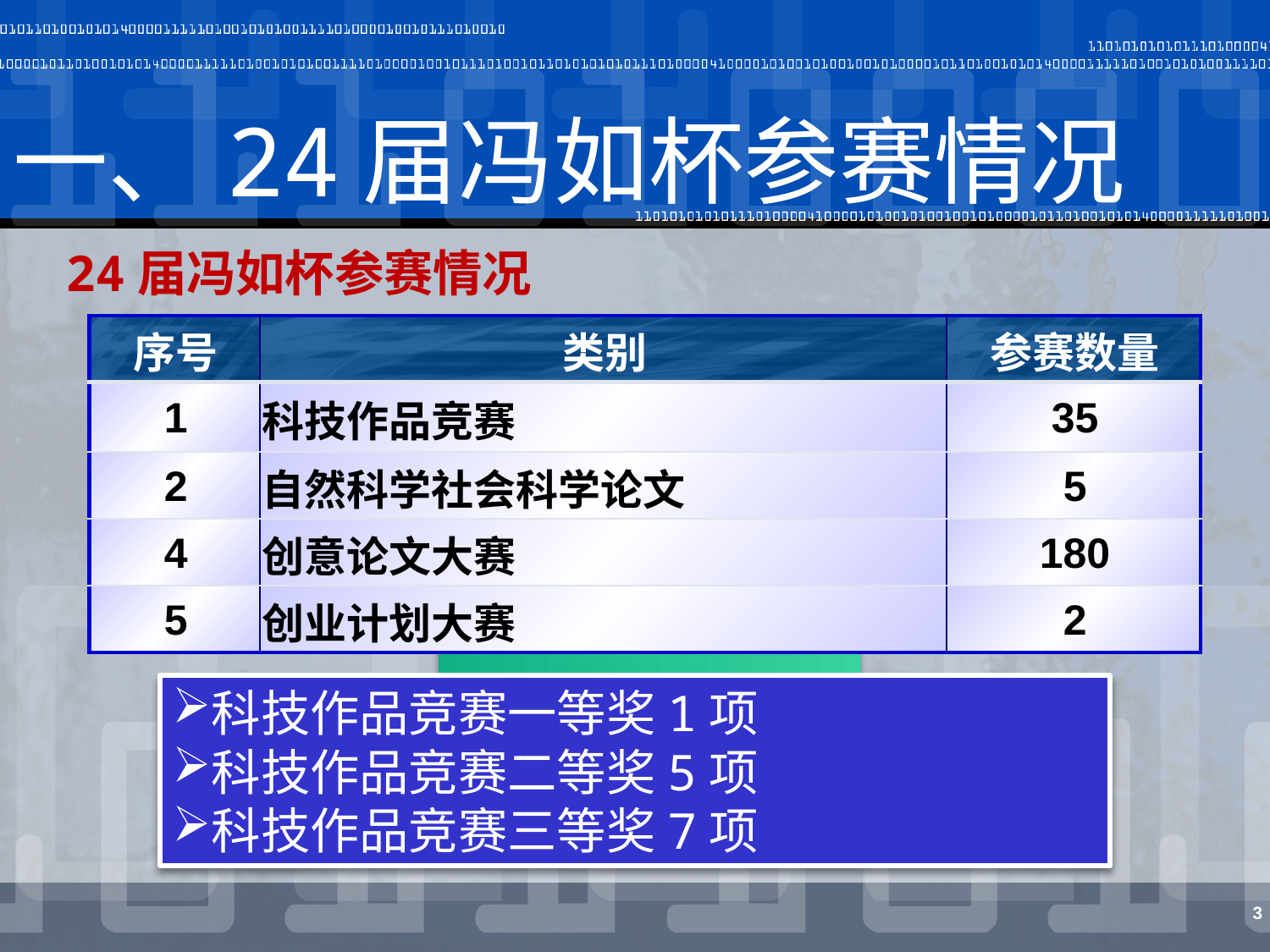

# 一、24届冯如杯参赛情况
24届冯如杯参赛情况

| 序号 | 类别 | 参赛数量 |
| --- | --- | --- |
| 1 | 科技作品竞赛 | 35 |
| 2 | 自然科学社会科学论文 | 5 |
| 4 | 创意论文大赛 | 180 |
| 5 | 创业计划大赛 | 2 |
科技作品竞赛一等奖1项
科技作品竞赛二等奖5项
科技作品竞赛三等奖7项
3